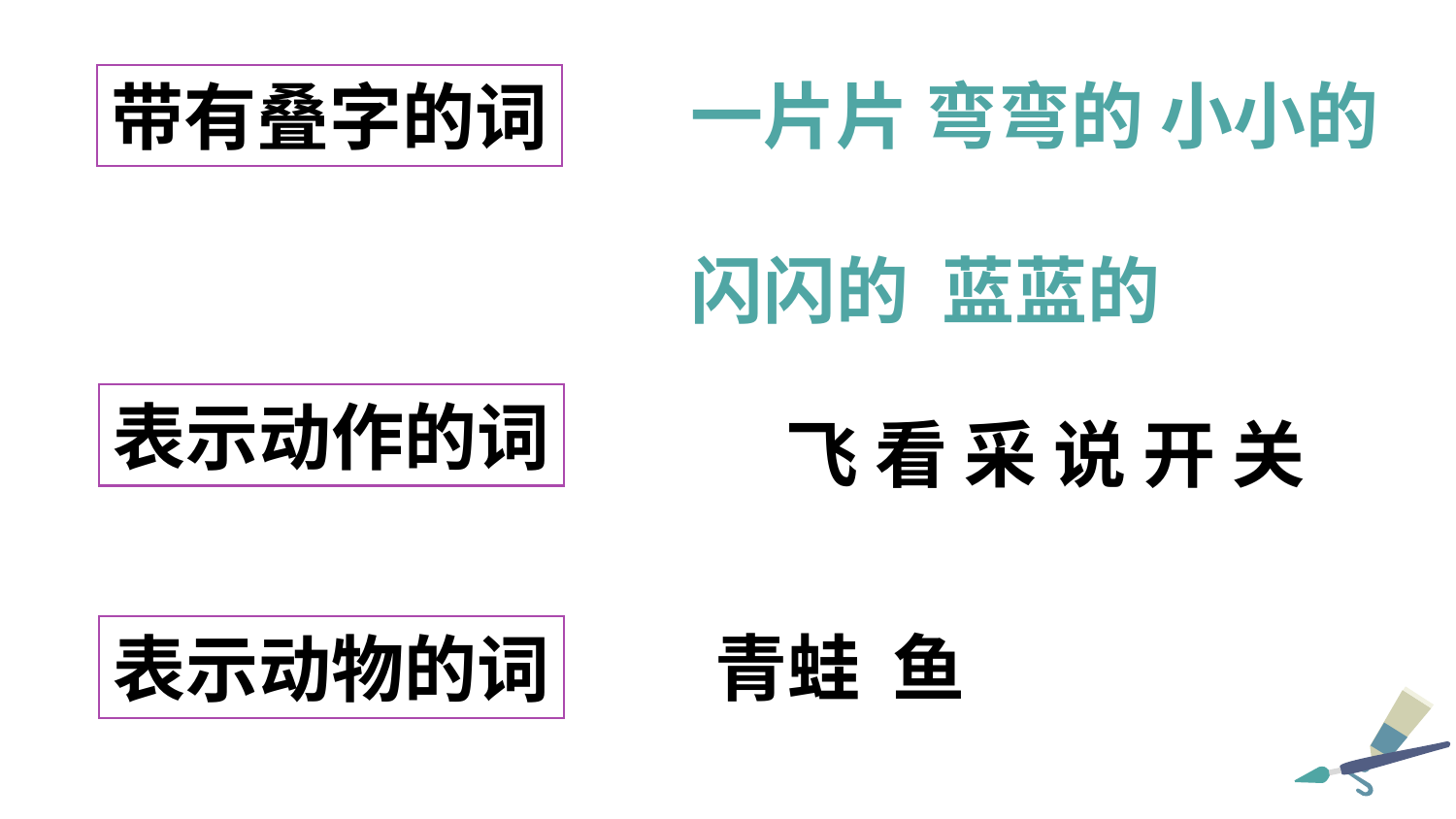

一片片 弯弯的 小小的

闪闪的  蓝蓝的
带有叠字的词
表示动作的词
飞 看 采 说 开 关
表示动物的词
青蛙  鱼